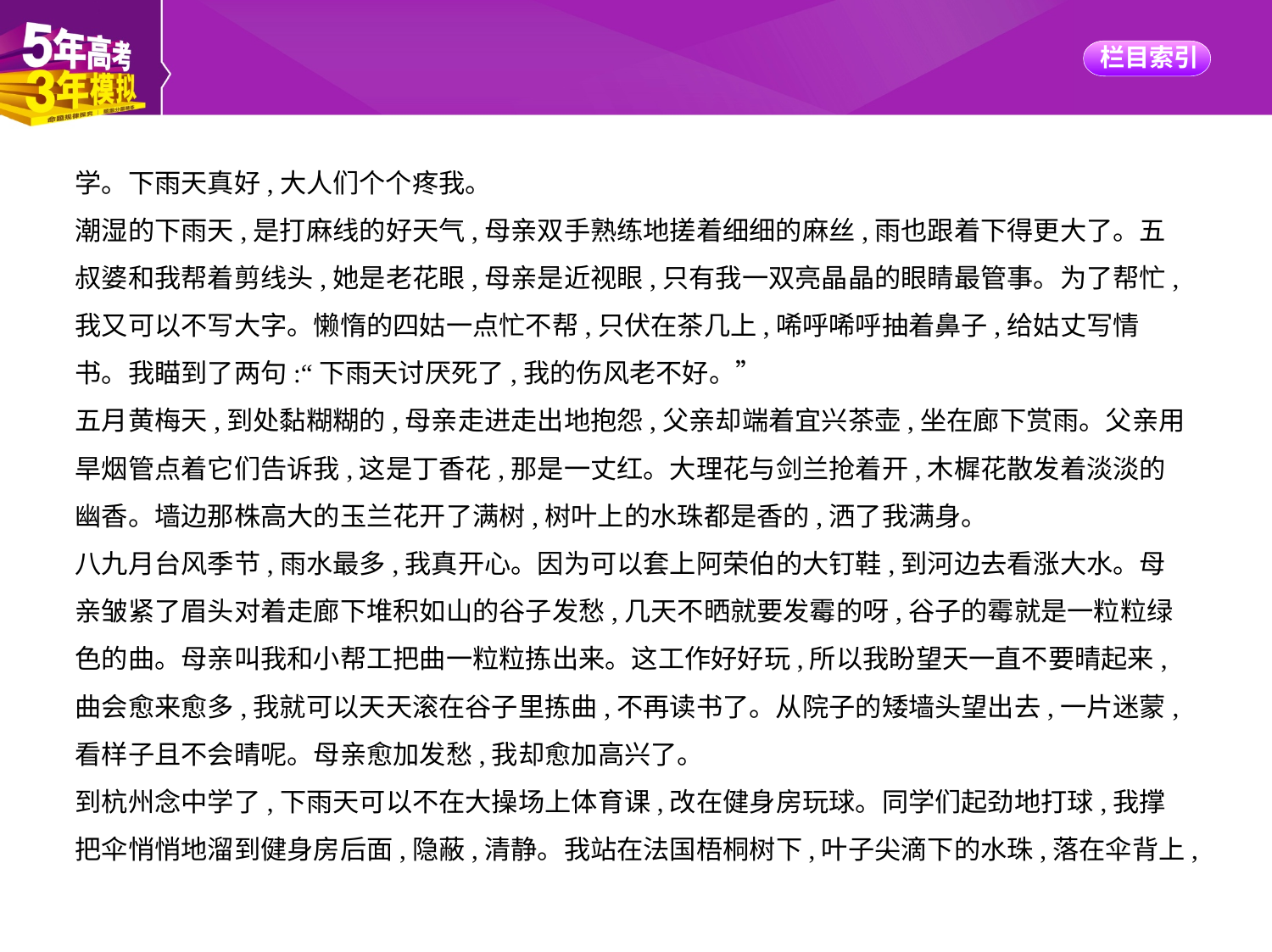

学。下雨天真好,大人们个个疼我。
潮湿的下雨天,是打麻线的好天气,母亲双手熟练地搓着细细的麻丝,雨也跟着下得更大了。五
叔婆和我帮着剪线头,她是老花眼,母亲是近视眼,只有我一双亮晶晶的眼睛最管事。为了帮忙,
我又可以不写大字。懒惰的四姑一点忙不帮,只伏在茶几上,唏呼唏呼抽着鼻子,给姑丈写情
书。我瞄到了两句:“下雨天讨厌死了,我的伤风老不好。”
五月黄梅天,到处黏糊糊的,母亲走进走出地抱怨,父亲却端着宜兴茶壶,坐在廊下赏雨。父亲用
旱烟管点着它们告诉我,这是丁香花,那是一丈红。大理花与剑兰抢着开,木樨花散发着淡淡的
幽香。墙边那株高大的玉兰花开了满树,树叶上的水珠都是香的,洒了我满身。
八九月台风季节,雨水最多,我真开心。因为可以套上阿荣伯的大钉鞋,到河边去看涨大水。母
亲皱紧了眉头对着走廊下堆积如山的谷子发愁,几天不晒就要发霉的呀,谷子的霉就是一粒粒绿
色的曲。母亲叫我和小帮工把曲一粒粒拣出来。这工作好好玩,所以我盼望天一直不要晴起来,
曲会愈来愈多,我就可以天天滚在谷子里拣曲,不再读书了。从院子的矮墙头望出去,一片迷蒙,
看样子且不会晴呢。母亲愈加发愁,我却愈加高兴了。
到杭州念中学了,下雨天可以不在大操场上体育课,改在健身房玩球。同学们起劲地打球,我撑
把伞悄悄地溜到健身房后面,隐蔽,清静。我站在法国梧桐树下,叶子尖滴下的水珠,落在伞背上,